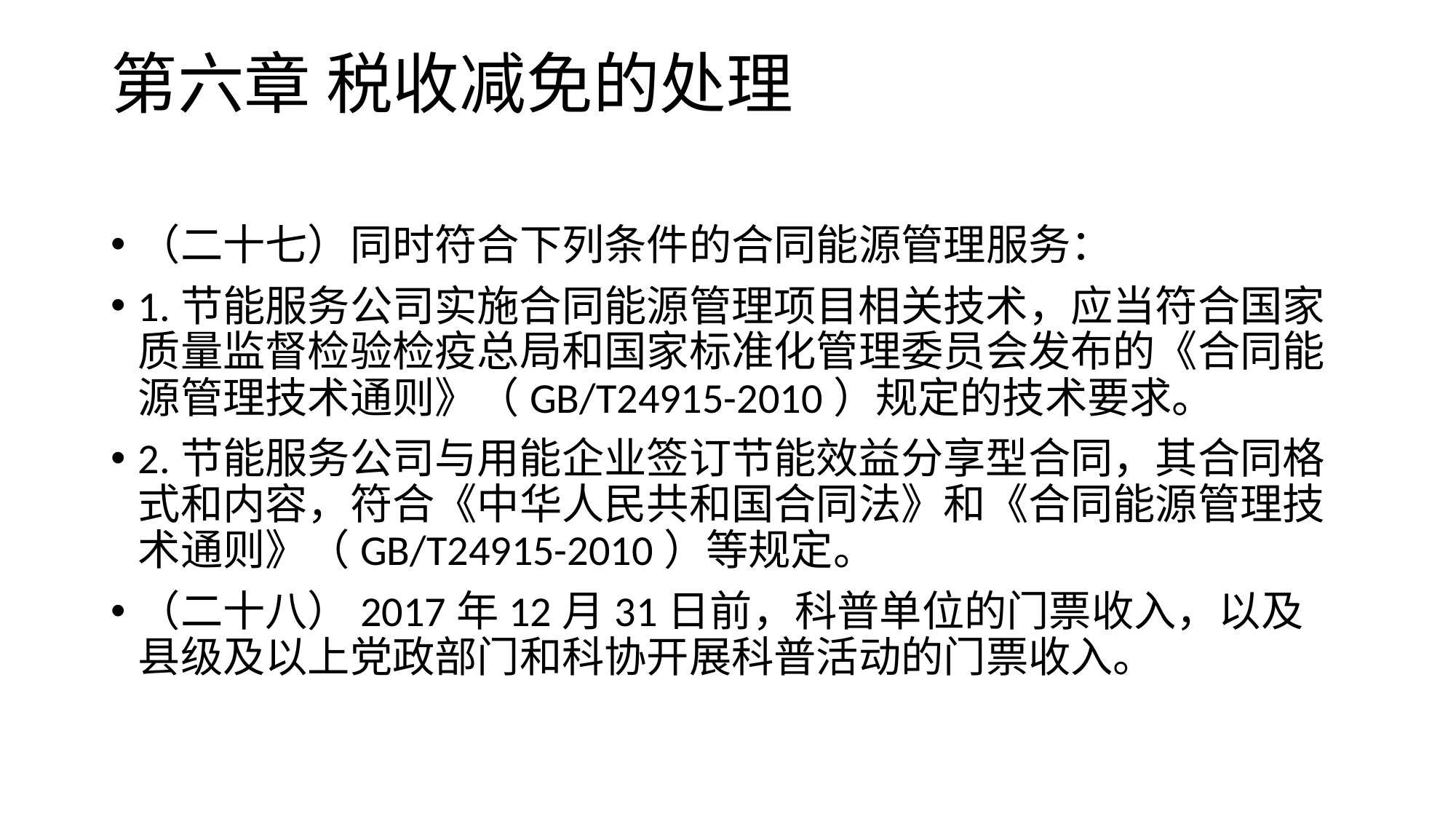

# 第六章 税收减免的处理

（二十七）同时符合下列条件的合同能源管理服务：
1.节能服务公司实施合同能源管理项目相关技术，应当符合国家质量监督检验检疫总局和国家标准化管理委员会发布的《合同能源管理技术通则》（GB/T24915-2010）规定的技术要求。
2.节能服务公司与用能企业签订节能效益分享型合同，其合同格式和内容，符合《中华人民共和国合同法》和《合同能源管理技术通则》（GB/T24915-2010）等规定。
（二十八）2017年12月31日前，科普单位的门票收入，以及县级及以上党政部门和科协开展科普活动的门票收入。